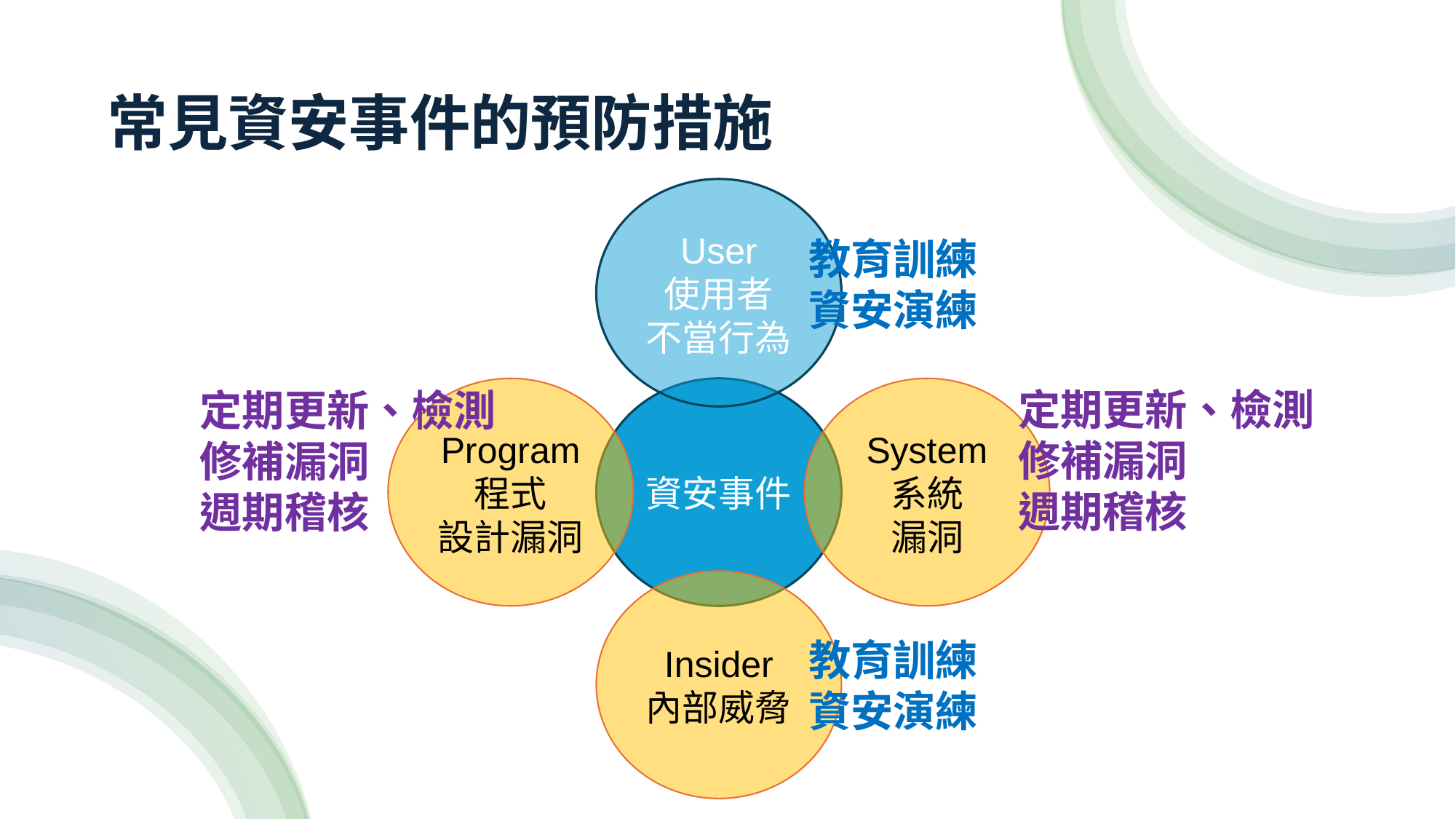

# 常見資安事件的預防措施
User
使用者
不當行為
Program
程式
設計漏洞
資安事件
System
系統
漏洞
Insider
內部威脅
教育訓練
資安演練
定期更新、檢測
修補漏洞
週期稽核
定期更新、檢測
修補漏洞
週期稽核

教育訓練
資安演練